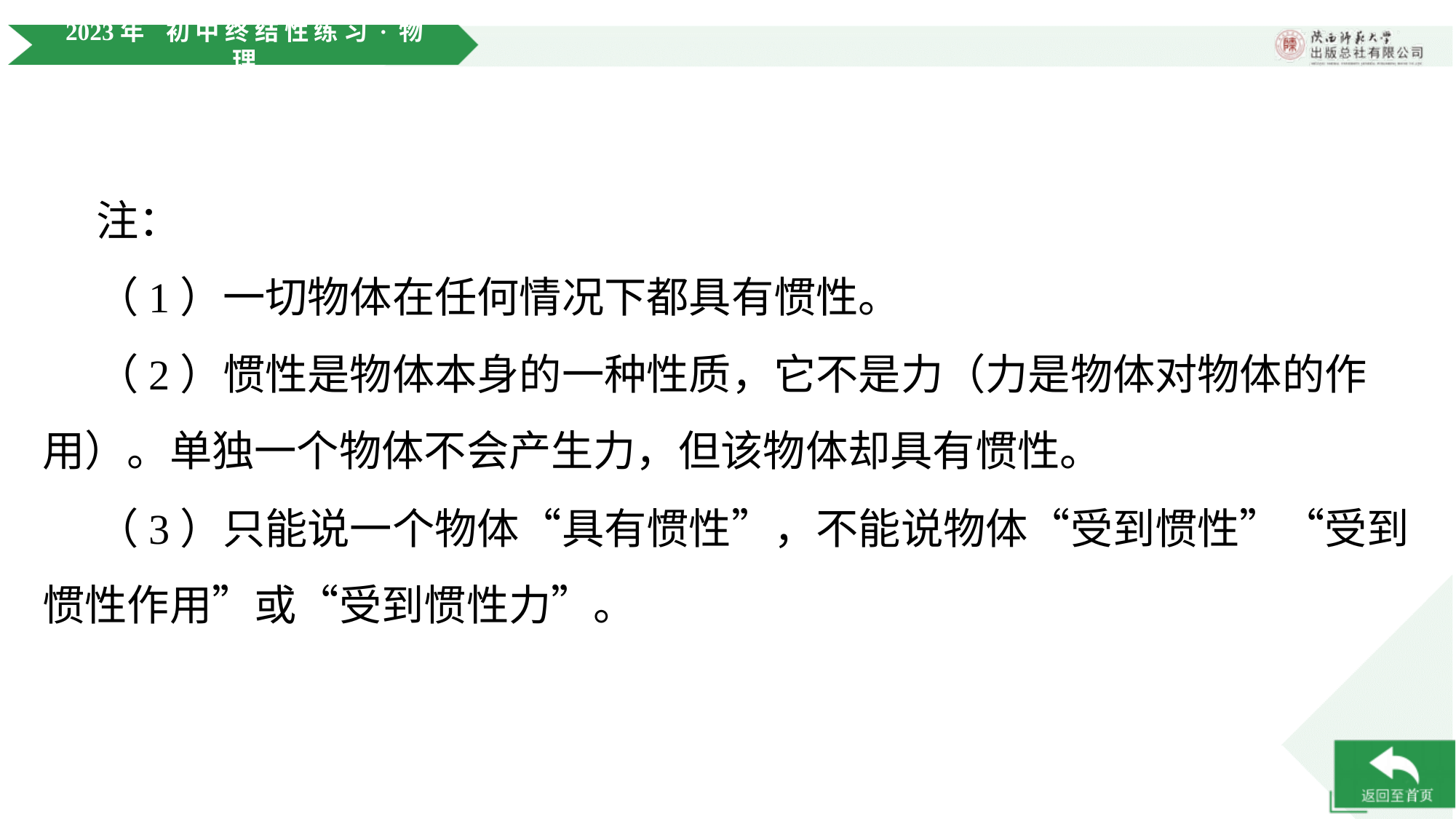

注：
    （1）一切物体在任何情况下都具有惯性。
    （2）惯性是物体本身的一种性质，它不是力（力是物体对物体的作用）。单独一个物体不会产生力，但该物体却具有惯性。
    （3）只能说一个物体“具有惯性”，不能说物体“受到惯性”“受到惯性作用”或“受到惯性力”。